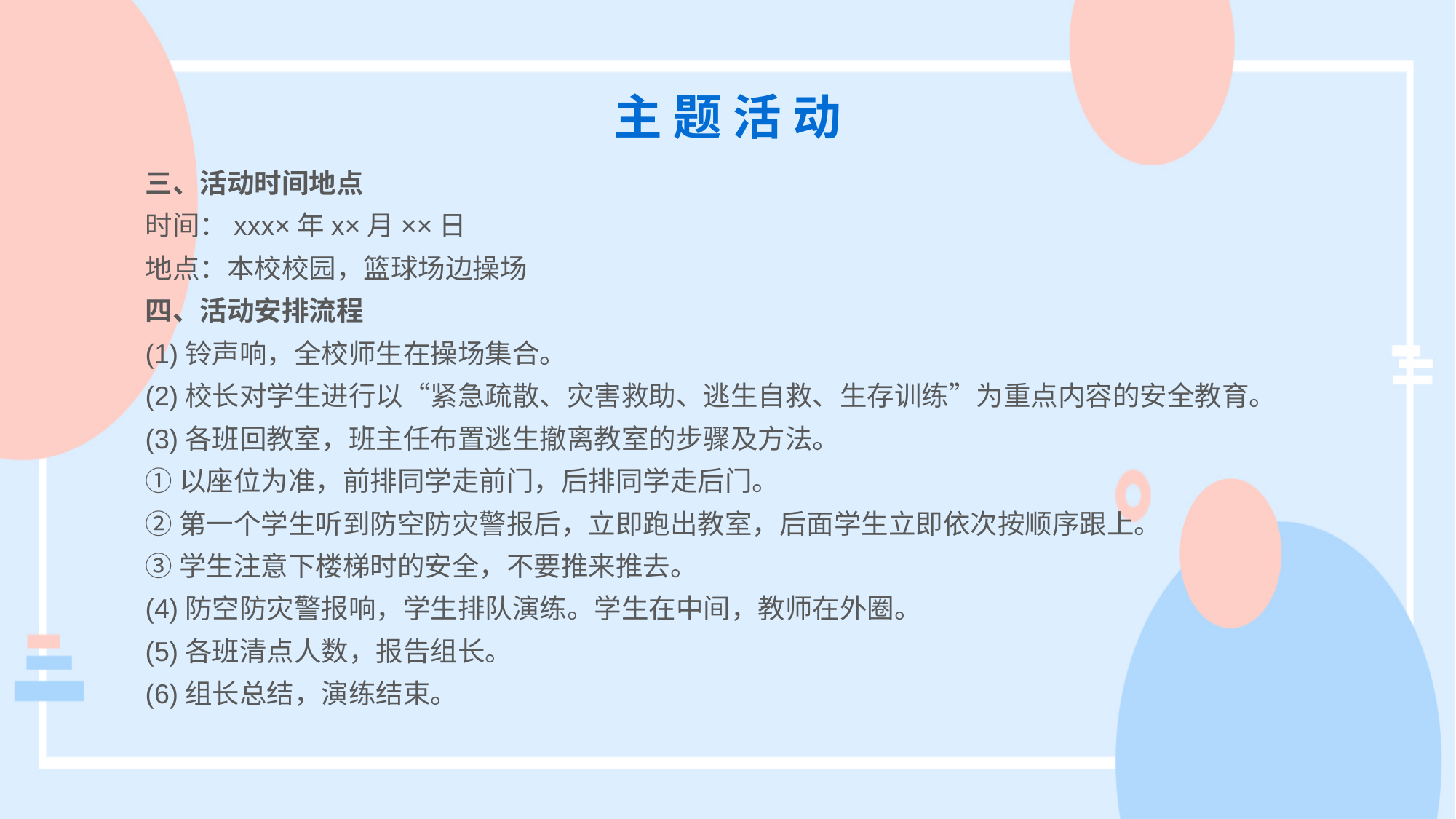

主 题 活 动
三、活动时间地点
时间：xxx×年x×月××日
地点：本校校园，篮球场边操场
四、活动安排流程
(1)铃声响，全校师生在操场集合。
(2)校长对学生进行以“紧急疏散、灾害救助、逃生自救、生存训练”为重点内容的安全教育。
(3)各班回教室，班主任布置逃生撤离教室的步骤及方法。
①以座位为准，前排同学走前门，后排同学走后门。
②第一个学生听到防空防灾警报后，立即跑出教室，后面学生立即依次按顺序跟上。
③学生注意下楼梯时的安全，不要推来推去。
(4)防空防灾警报响，学生排队演练。学生在中间，教师在外圈。
(5)各班清点人数，报告组长。
(6)组长总结，演练结束。